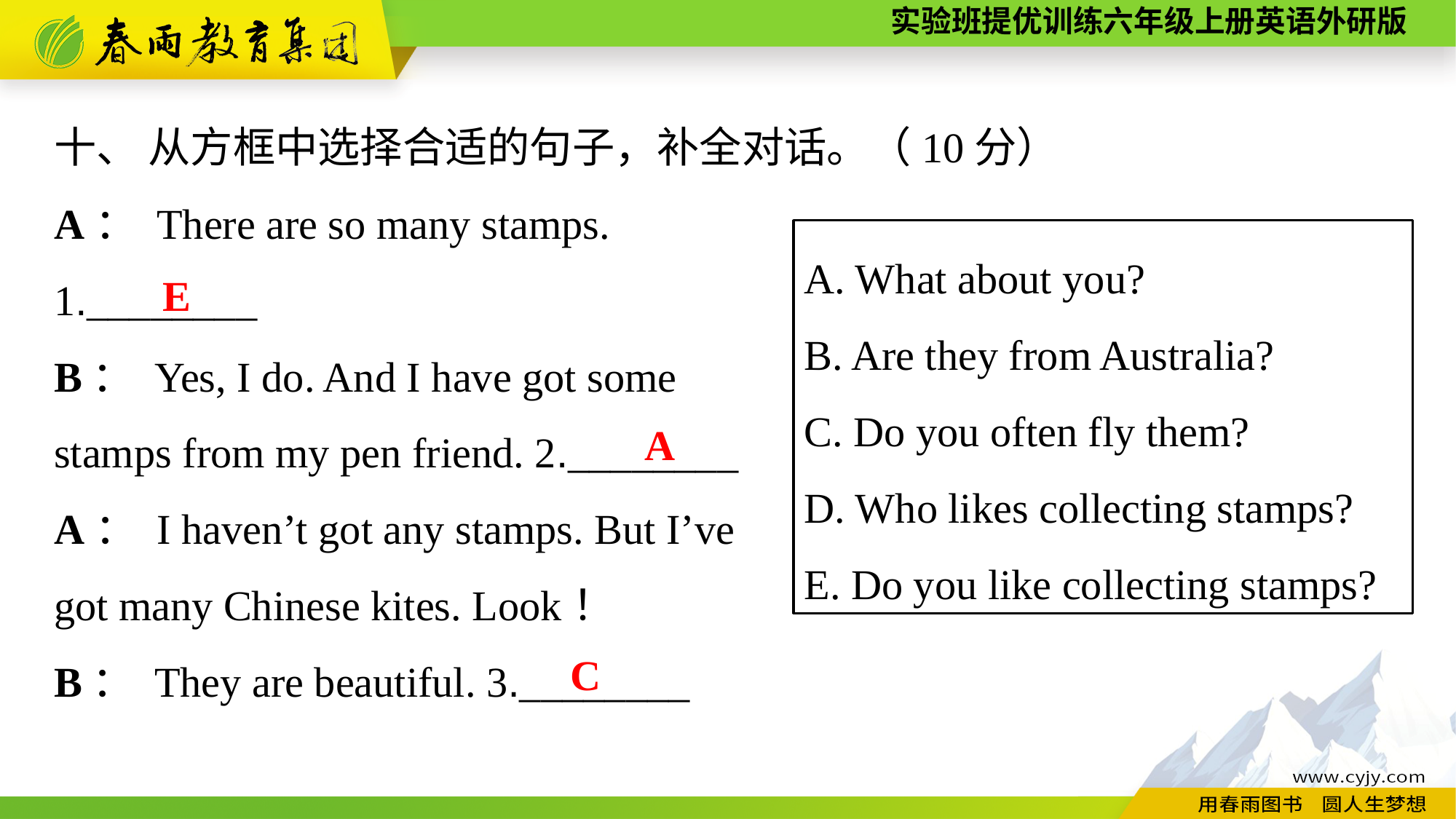

十、 从方框中选择合适的句子，补全对话。（10分）
A： There are so many stamps.
1.________
B： Yes, I do. And I have got some
stamps from my pen friend. 2.________
A： I haven’t got any stamps. But I’ve
got many Chinese kites. Look！
B： They are beautiful. 3.________
A. What about you?
B. Are they from Australia?
C. Do you often fly them?
D. Who likes collecting stamps?
E. Do you like collecting stamps?
E
A
C